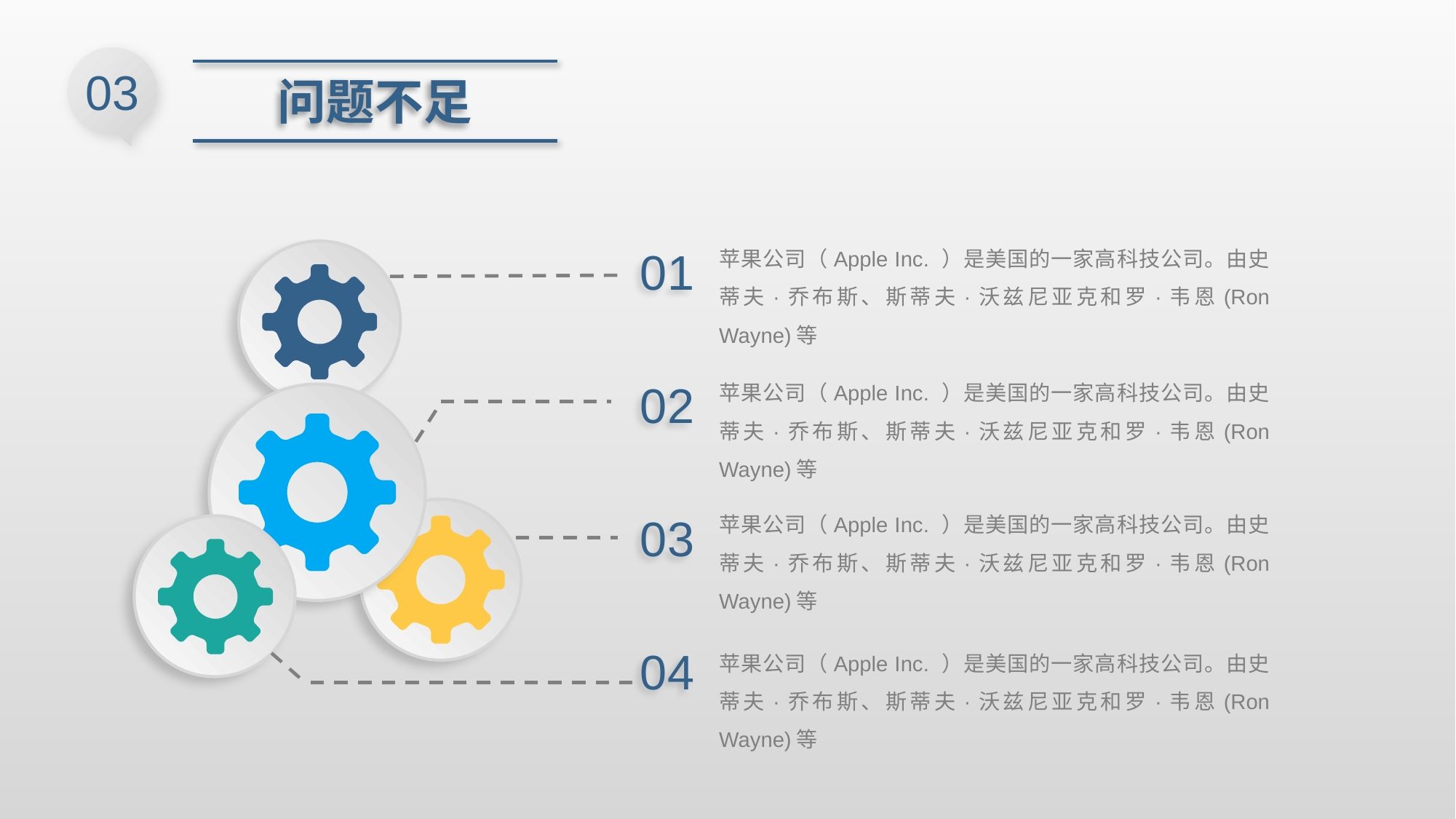

03
问题不足
苹果公司（Apple Inc. ）是美国的一家高科技公司。由史蒂夫·乔布斯、斯蒂夫·沃兹尼亚克和罗·韦恩(Ron Wayne)等
01

苹果公司（Apple Inc. ）是美国的一家高科技公司。由史蒂夫·乔布斯、斯蒂夫·沃兹尼亚克和罗·韦恩(Ron Wayne)等
02

苹果公司（Apple Inc. ）是美国的一家高科技公司。由史蒂夫·乔布斯、斯蒂夫·沃兹尼亚克和罗·韦恩(Ron Wayne)等

03

苹果公司（Apple Inc. ）是美国的一家高科技公司。由史蒂夫·乔布斯、斯蒂夫·沃兹尼亚克和罗·韦恩(Ron Wayne)等
04